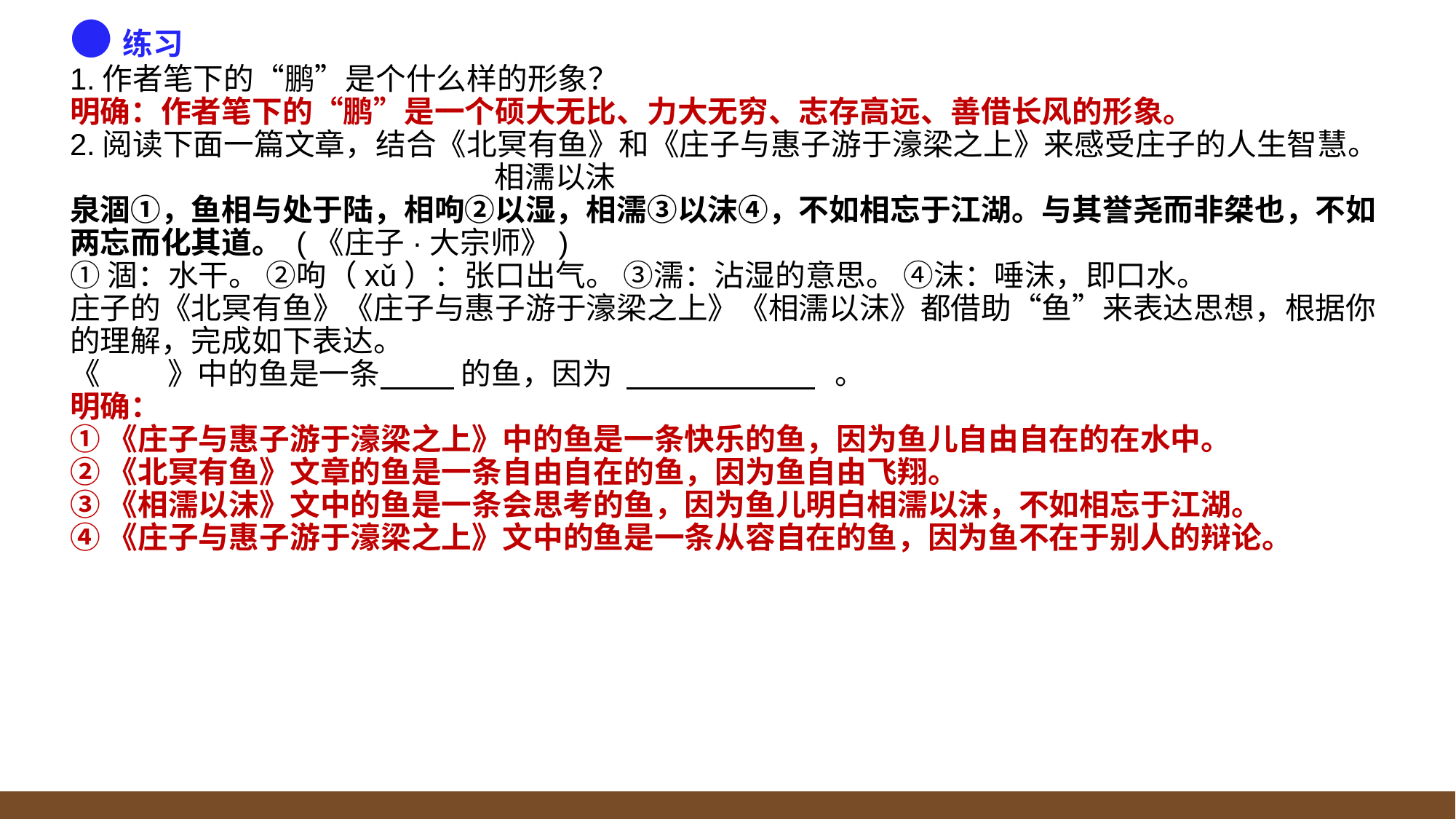

●练习
1.作者笔下的“鹏”是个什么样的形象？
明确：作者笔下的“鹏”是一个硕大无比、力大无穷、志存高远、善借长风的形象。
2.阅读下面一篇文章，结合《北冥有鱼》和《庄子与惠子游于濠梁之上》来感受庄子的人生智慧。
                                                              相濡以沫
泉涸①，鱼相与处于陆，相呴②以湿，相濡③以沫④，不如相忘于江湖。与其誉尧而非桀也，不如两忘而化其道。 (《庄子·大宗师》)
①涸：水干。 ②呴（xǔ）：张口出气。 ③濡：沾湿的意思。 ④沫：唾沫，即口水。
庄子的《北冥有鱼》《庄子与惠子游于濠梁之上》《相濡以沫》都借助“鱼”来表达思想，根据你的理解，完成如下表达。
《          》中的鱼是一条            的鱼，因为                                 。
明确：
①《庄子与惠子游于濠梁之上》中的鱼是一条快乐的鱼，因为鱼儿自由自在的在水中。
②《北冥有鱼》文章的鱼是一条自由自在的鱼，因为鱼自由飞翔。
③《相濡以沫》文中的鱼是一条会思考的鱼，因为鱼儿明白相濡以沫，不如相忘于江湖。
④《庄子与惠子游于濠梁之上》文中的鱼是一条从容自在的鱼，因为鱼不在于别人的辩论。